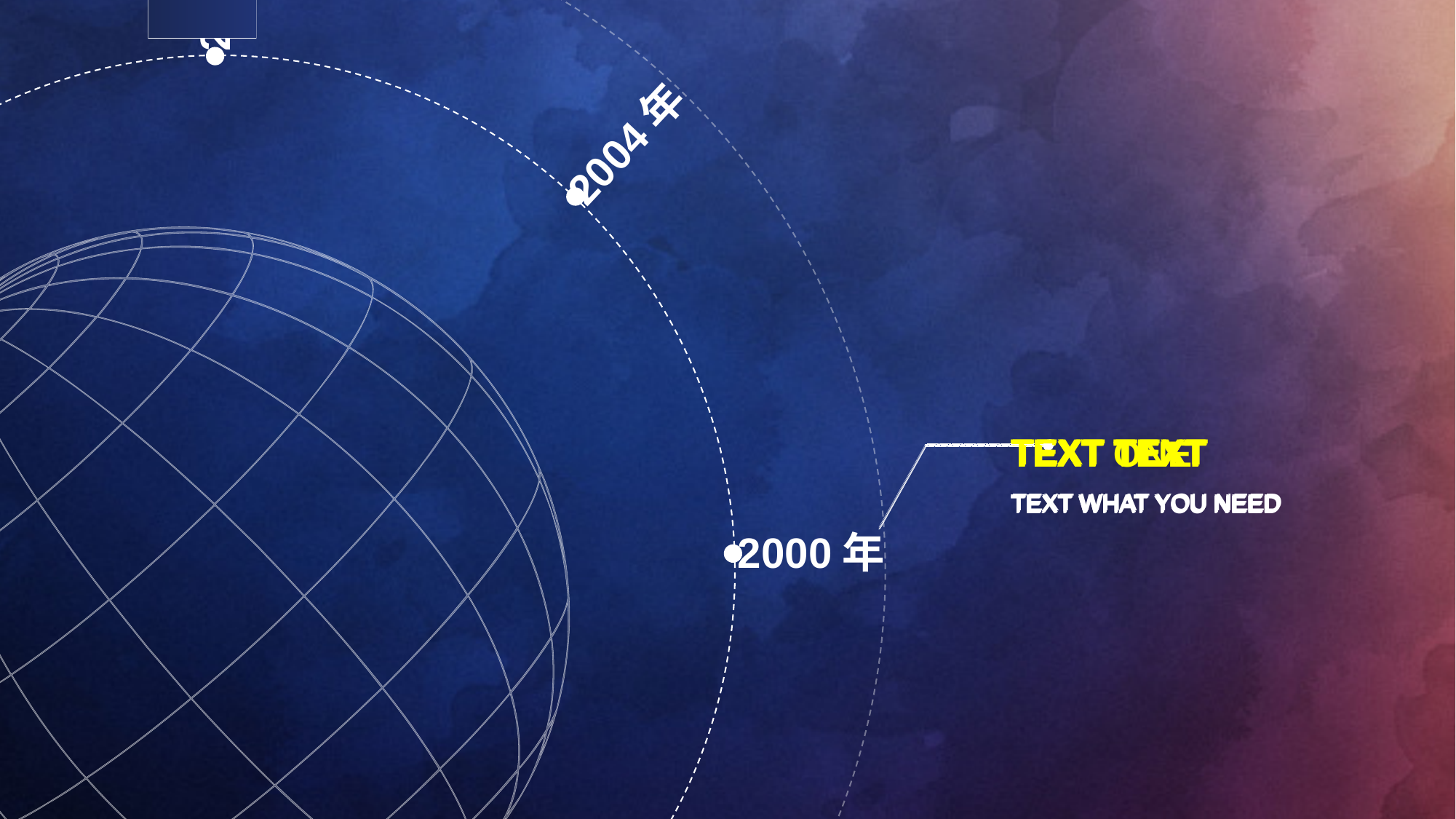

2005年

2006年
2004年

2000年
2008年

2011年
20XX年

2015年

TEXT TEXT
TEXT WHAT YOU NEED
TEXT TEXT
TEXT WHAT YOU NEED
TEXT TEXT
TEXT WHAT YOU NEED
TEXT TEXT
TEXT WHAT YOU NEED
TEXT ONE
TEXT WHAT YOU NEED
TEXT
TEXT WHAT YOU NEED
TEXT TEXT
TEXT WHAT YOU NEED